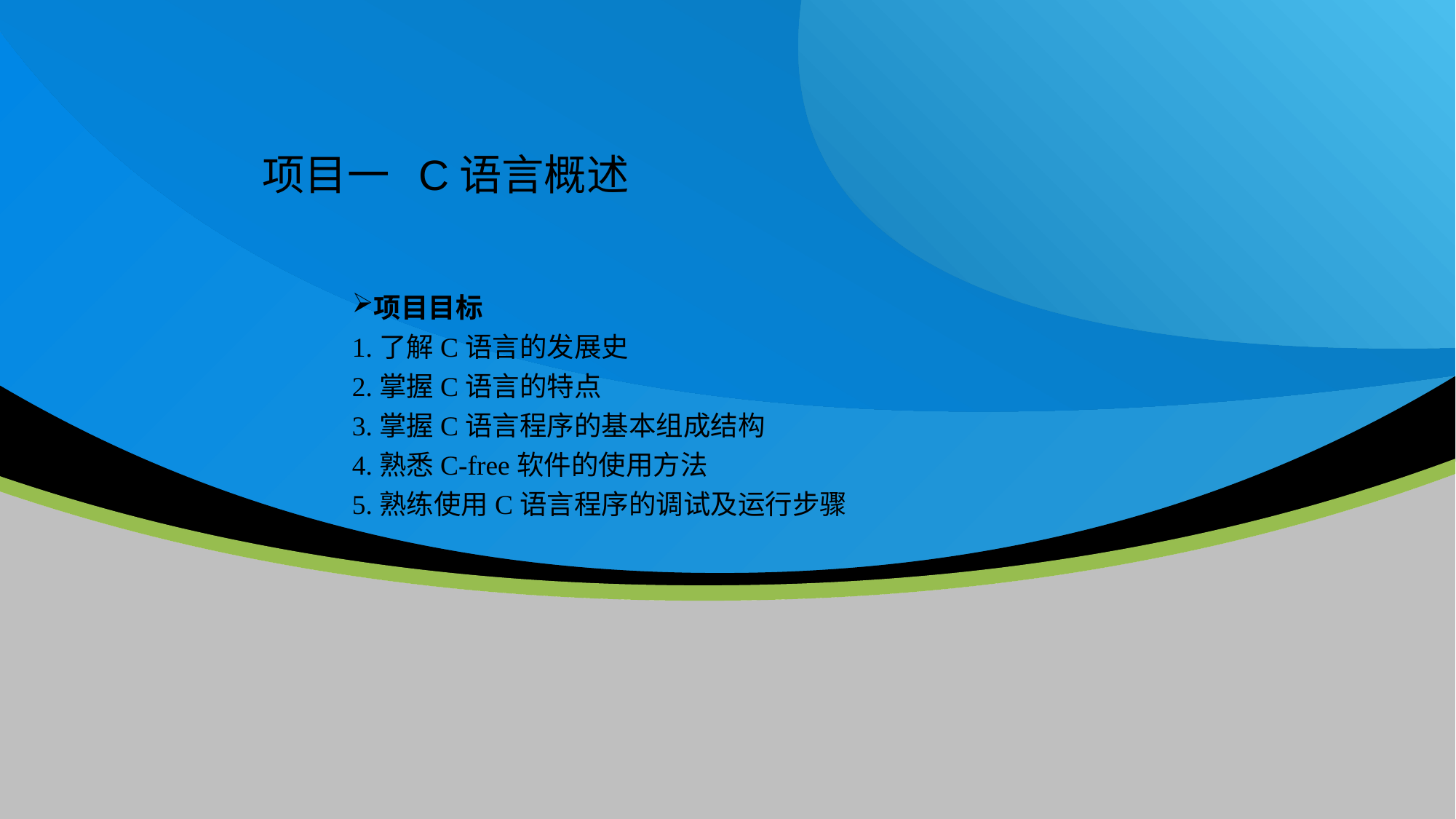

项目一  C语言概述
项目目标
1.了解C语言的发展史
2.掌握C语言的特点
3.掌握C语言程序的基本组成结构
4.熟悉C-free软件的使用方法
5.熟练使用C语言程序的调试及运行步骤